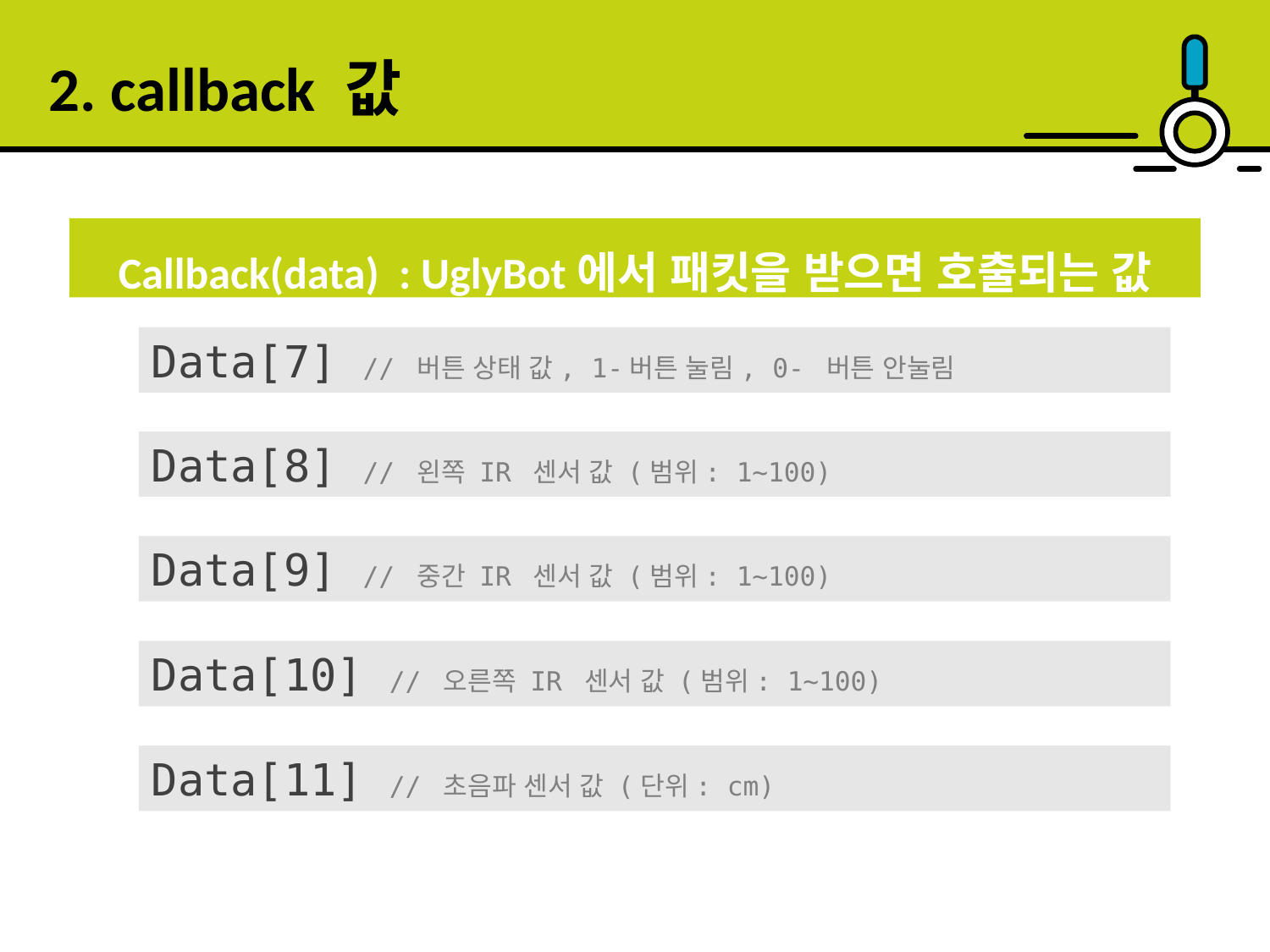

2. callback 값
Callback(data)  : UglyBot에서 패킷을 받으면 호출되는 값
Data[7] // 버튼 상태 값, 1-버튼 눌림, 0- 버튼 안눌림
Data[8] // 왼쪽 IR 센서 값 (범위: 1~100)
Data[9] // 중간 IR 센서 값 (범위: 1~100)
Data[10] // 오른쪽 IR 센서 값 (범위: 1~100)
Data[11] // 초음파 센서 값 (단위: cm)